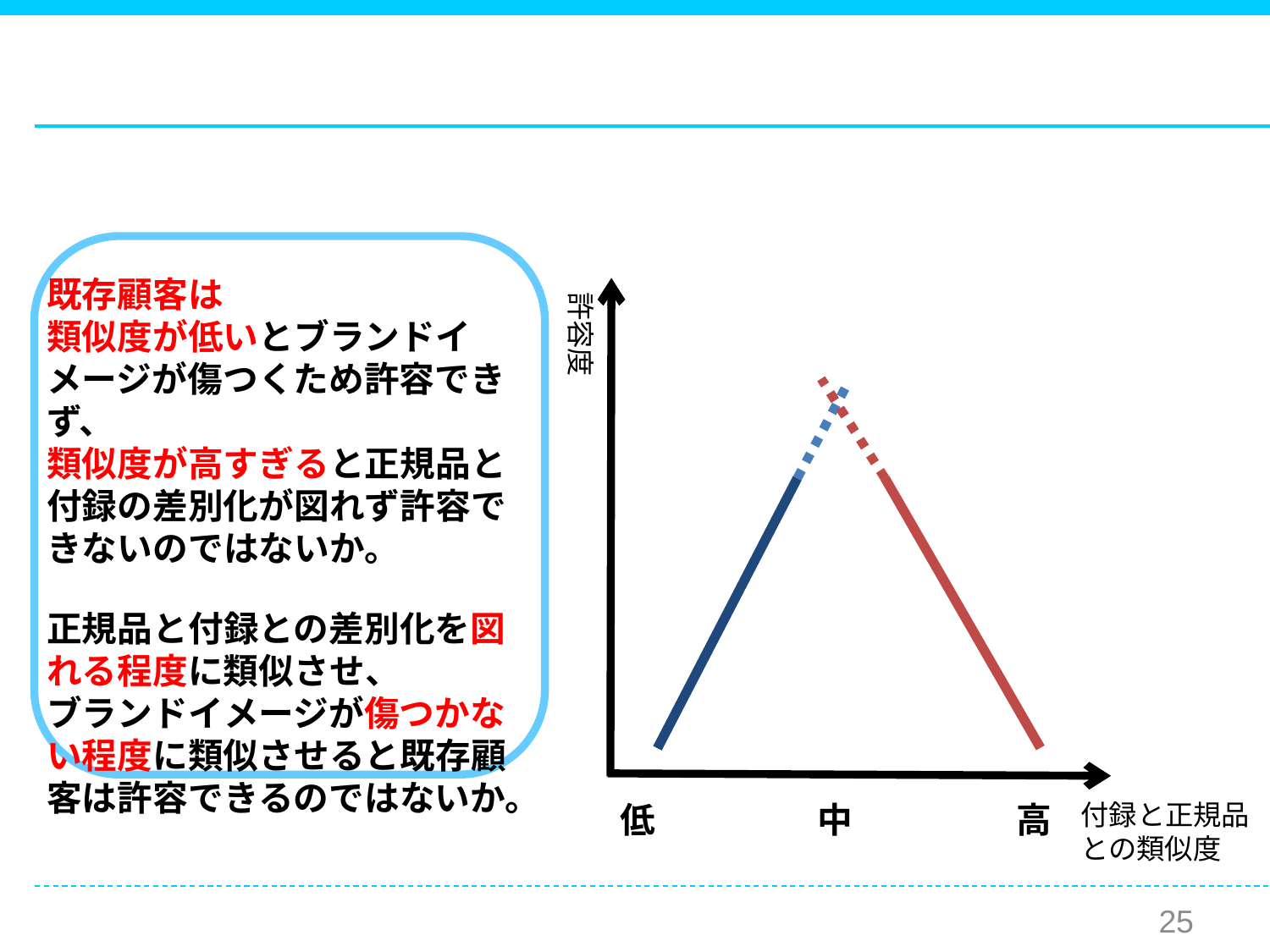

#

既存顧客は
類似度が低いとブランドイメージが傷つくため許容できず、
類似度が高すぎると正規品と付録の差別化が図れず許容できないのではないか。

正規品と付録との差別化を図れる程度に類似させ、
ブランドイメージが傷つかない程度に類似させると既存顧客は許容できるのではないか。
許容度
低
中
高
付録と正規品
との類似度
25